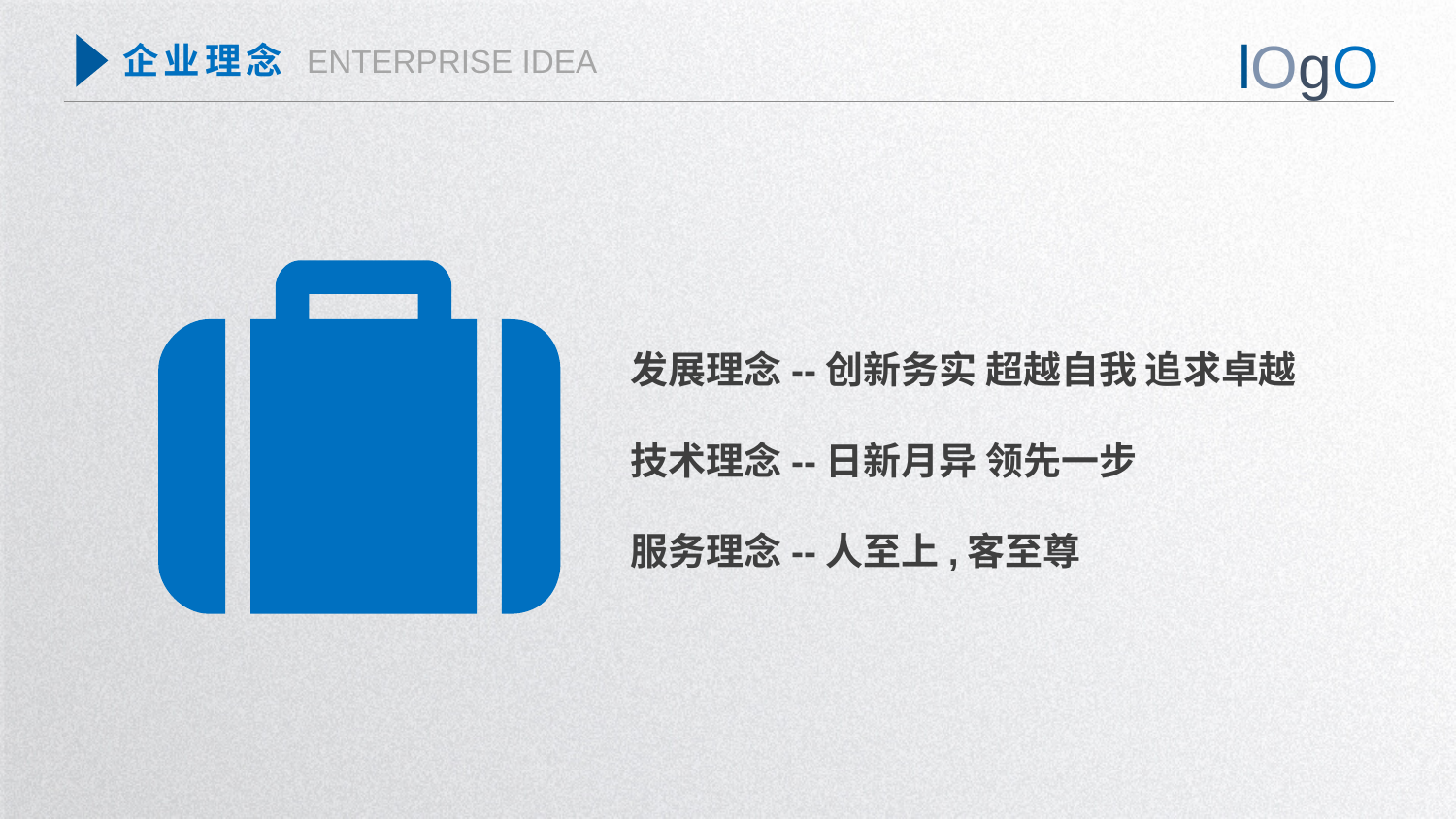

lOgO
企业理念
ENTERPRISE IDEA

发展理念--创新务实 超越自我 追求卓越

技术理念--日新月异 领先一步

服务理念--人至上,客至尊